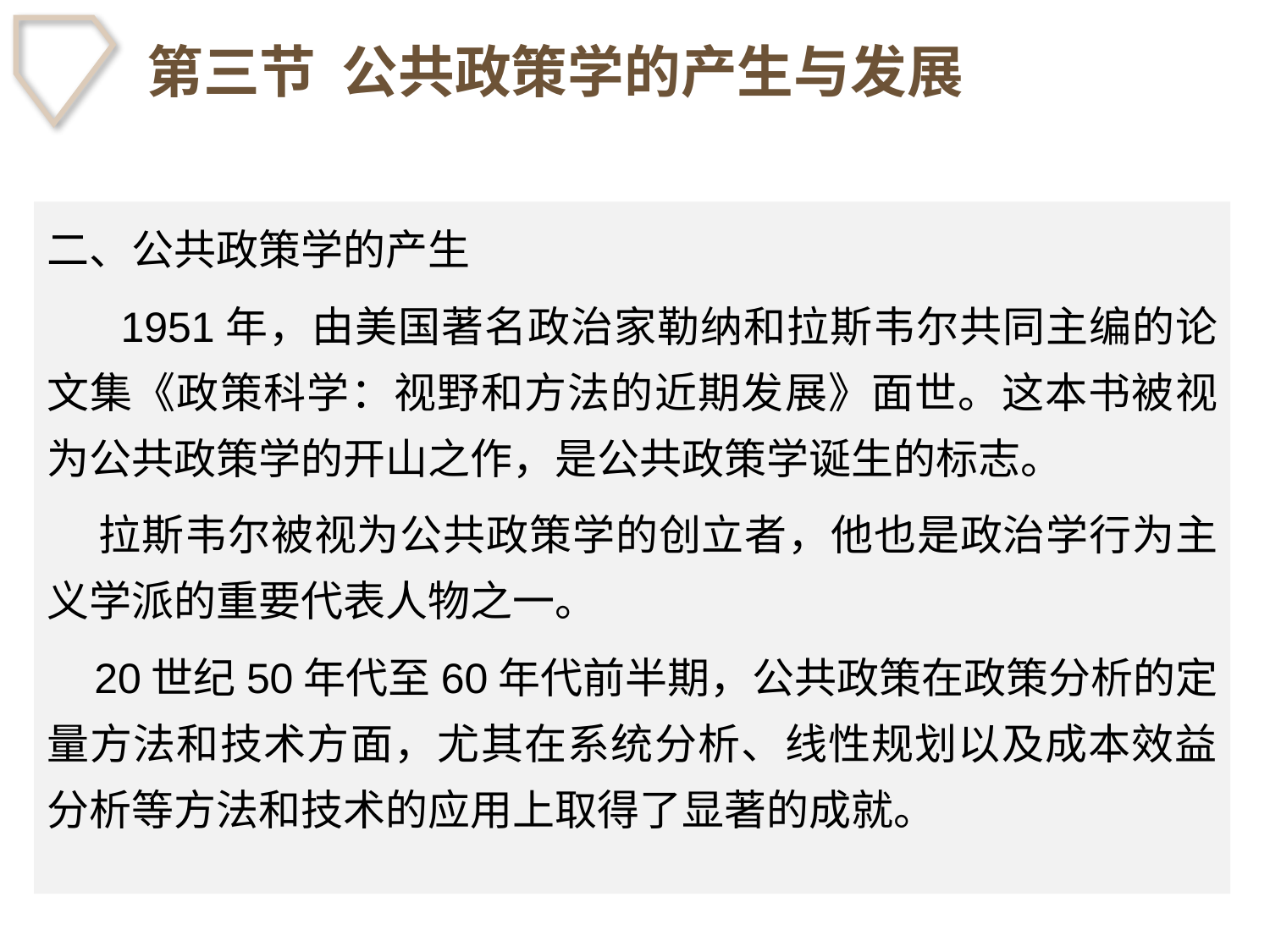

# 第三节  公共政策学的产生与发展
二、公共政策学的产生
　  1951年，由美国著名政治家勒纳和拉斯韦尔共同主编的论文集《政策科学：视野和方法的近期发展》面世。这本书被视为公共政策学的开山之作，是公共政策学诞生的标志。
    拉斯韦尔被视为公共政策学的创立者，他也是政治学行为主义学派的重要代表人物之一。
    20世纪50年代至60年代前半期，公共政策在政策分析的定量方法和技术方面，尤其在系统分析、线性规划以及成本效益分析等方法和技术的应用上取得了显著的成就。